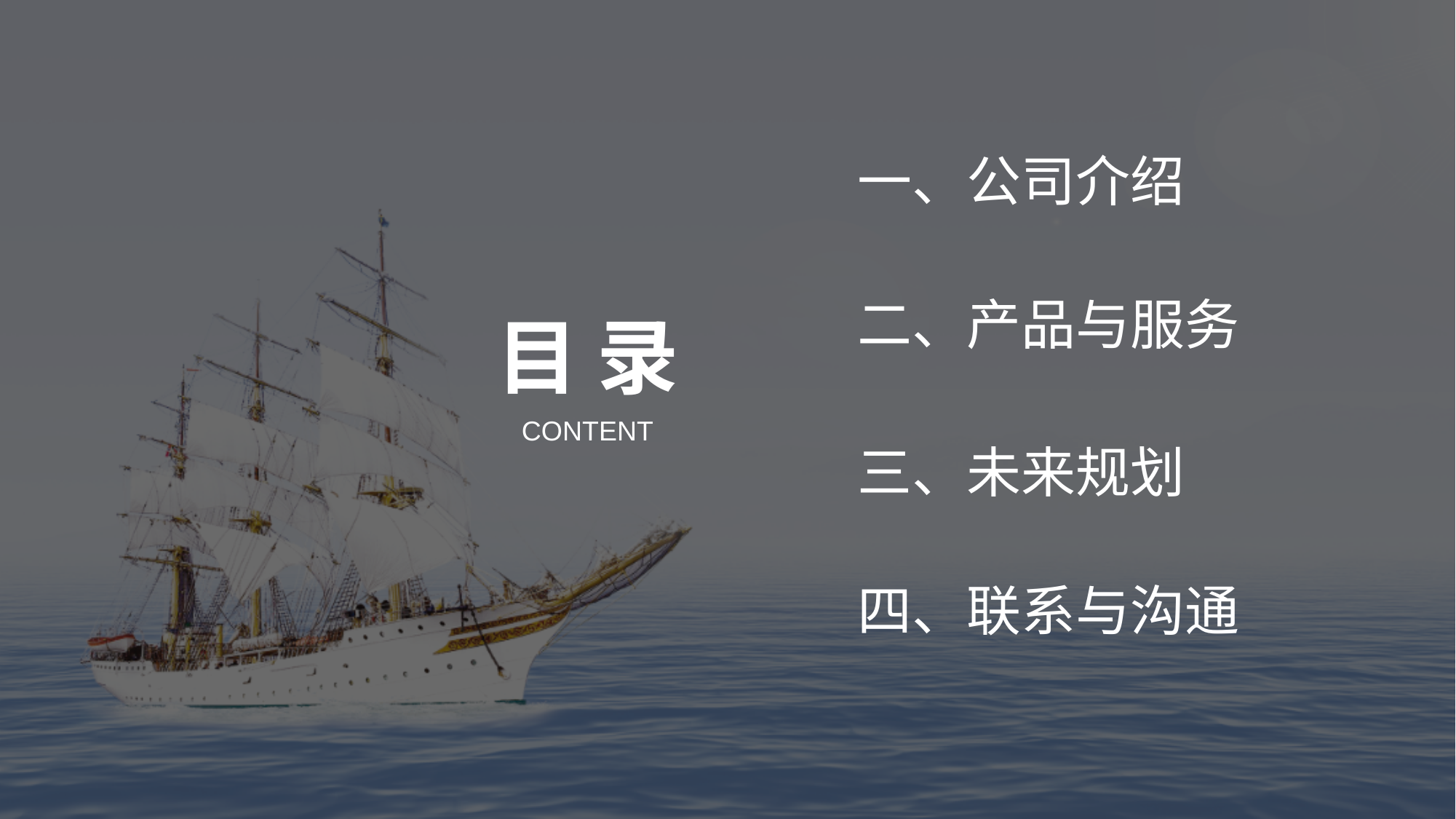

一、公司介绍
二、产品与服务
目 录
CONTENT
三、未来规划
四、联系与沟通